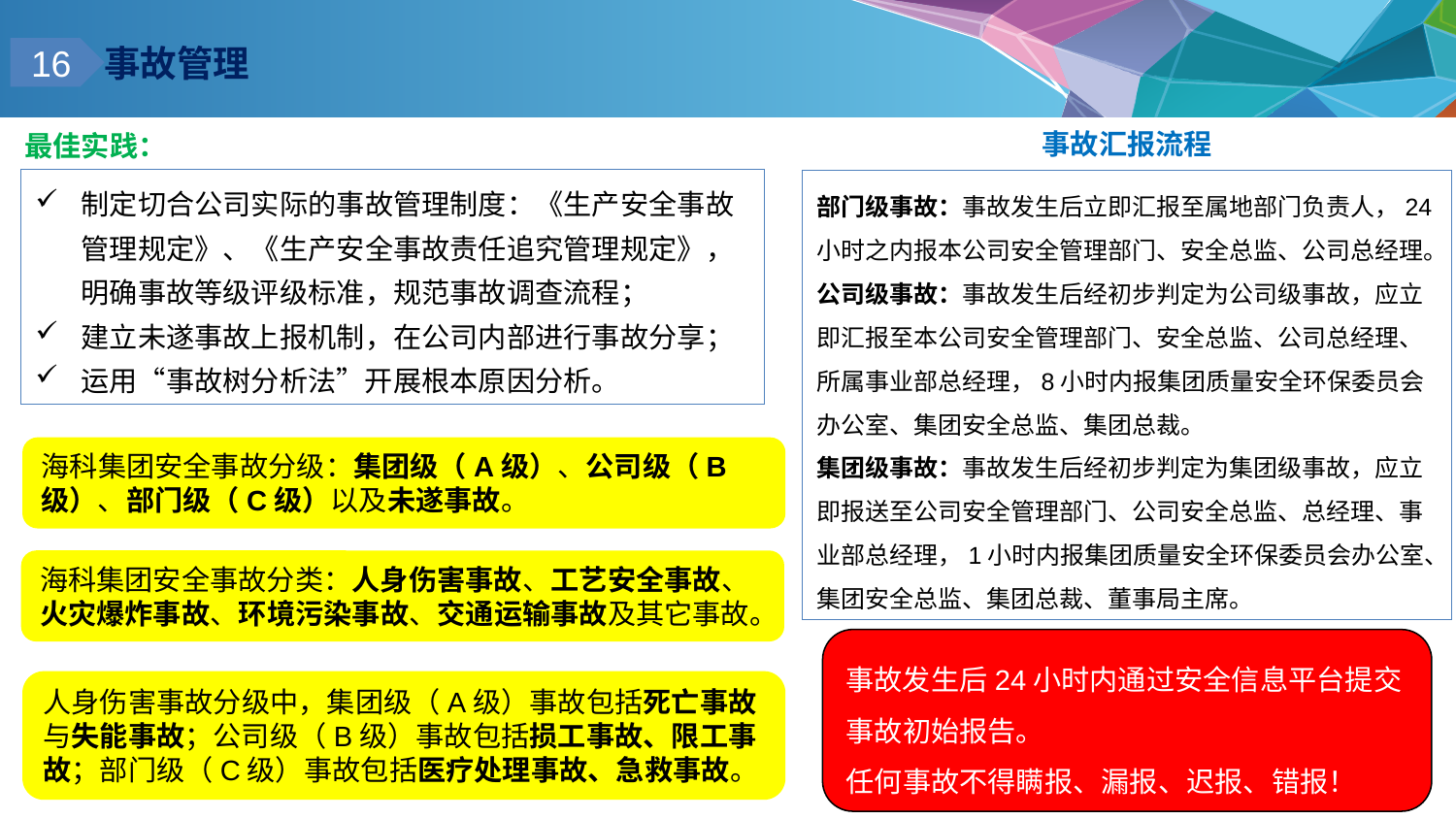

事故管理
16
最佳实践：
事故汇报流程
制定切合公司实际的事故管理制度：《生产安全事故管理规定》、《生产安全事故责任追究管理规定》，明确事故等级评级标准，规范事故调查流程；
建立未遂事故上报机制，在公司内部进行事故分享；
运用“事故树分析法”开展根本原因分析。
部门级事故：事故发生后立即汇报至属地部门负责人，24小时之内报本公司安全管理部门、安全总监、公司总经理。
公司级事故：事故发生后经初步判定为公司级事故，应立即汇报至本公司安全管理部门、安全总监、公司总经理、所属事业部总经理，8小时内报集团质量安全环保委员会办公室、集团安全总监、集团总裁。
集团级事故：事故发生后经初步判定为集团级事故，应立即报送至公司安全管理部门、公司安全总监、总经理、事业部总经理，1小时内报集团质量安全环保委员会办公室、集团安全总监、集团总裁、董事局主席。
海科集团安全事故分级：集团级（A级）、公司级（B级）、部门级（C级）以及未遂事故。
海科集团安全事故分类：人身伤害事故、工艺安全事故、火灾爆炸事故、环境污染事故、交通运输事故及其它事故。
事故发生后24小时内通过安全信息平台提交事故初始报告。
任何事故不得瞒报、漏报、迟报、错报！
人身伤害事故分级中，集团级（A级）事故包括死亡事故与失能事故；公司级（B级）事故包括损工事故、限工事故；部门级（C级）事故包括医疗处理事故、急救事故。